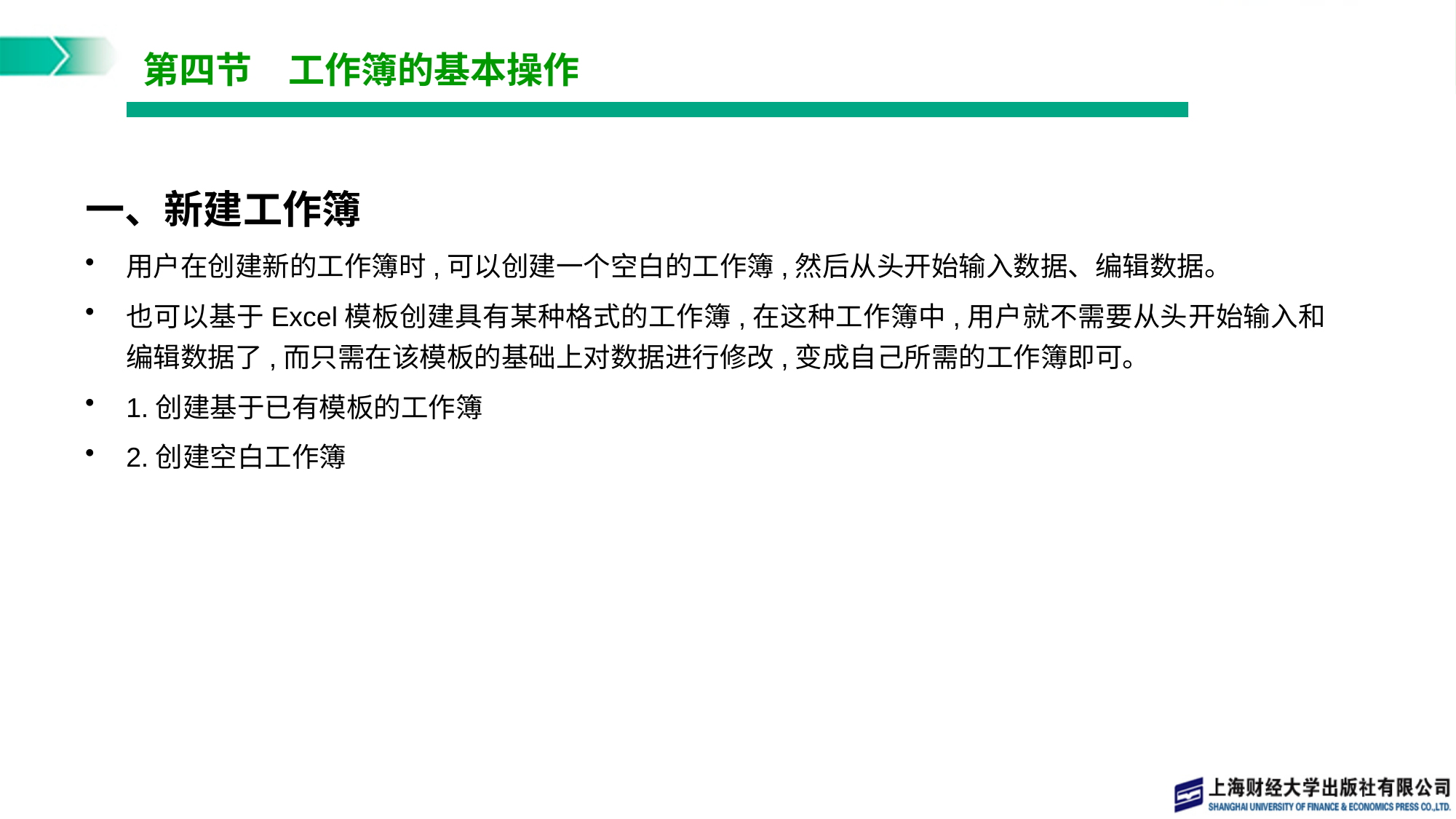

# 第四节　工作簿的基本操作
一、新建工作簿
用户在创建新的工作簿时,可以创建一个空白的工作簿,然后从头开始输入数据、编辑数据。
也可以基于Excel模板创建具有某种格式的工作簿,在这种工作簿中,用户就不需要从头开始输入和编辑数据了,而只需在该模板的基础上对数据进行修改,变成自己所需的工作簿即可。
1.创建基于已有模板的工作簿
2.创建空白工作簿